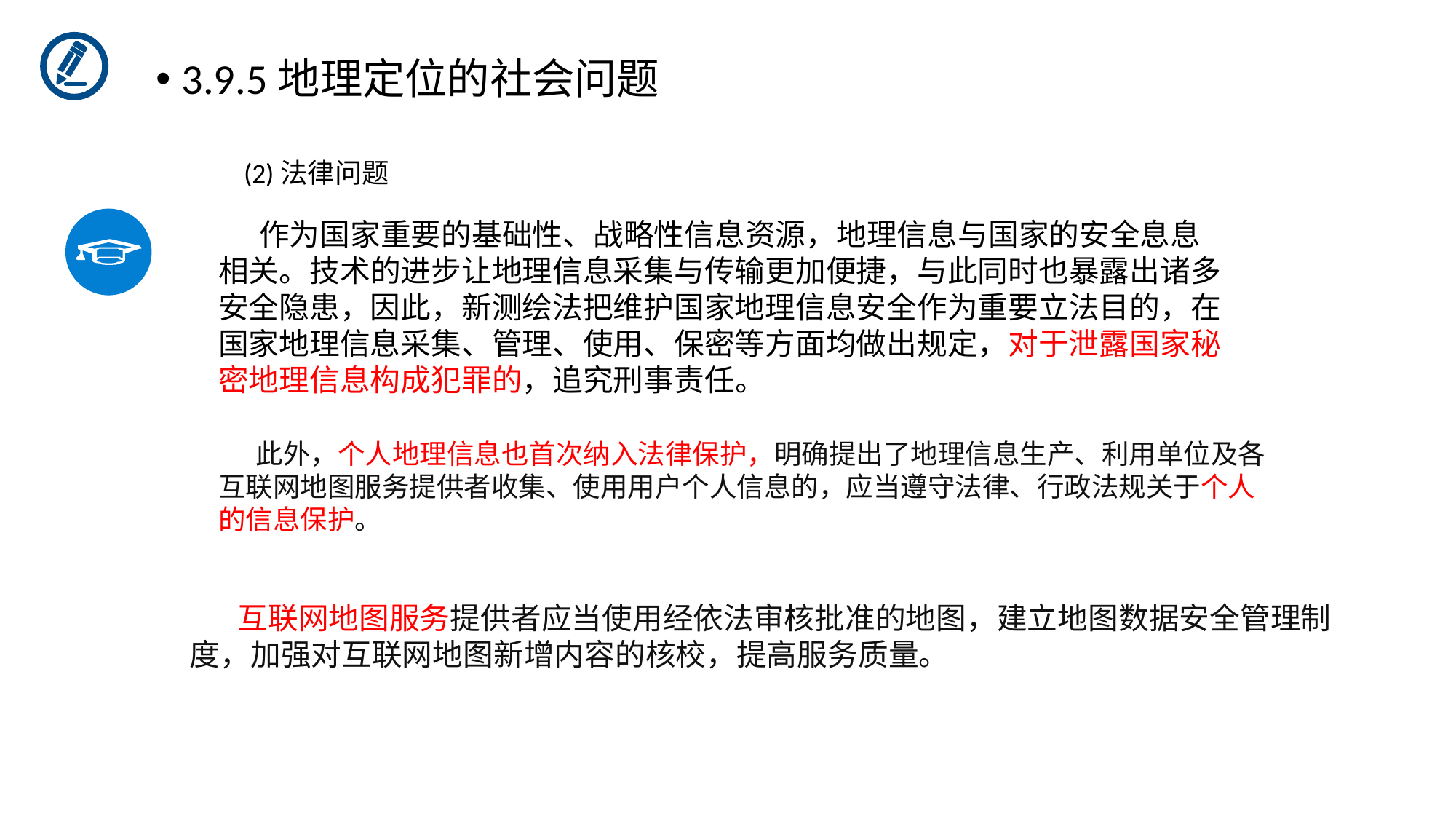

3.9.5地理定位的社会问题
(2)法律问题

     作为国家重要的基础性、战略性信息资源，地理信息与国家的安全息息相关。技术的进步让地理信息采集与传输更加便捷，与此同时也暴露出诸多安全隐患，因此，新测绘法把维护国家地理信息安全作为重要立法目的，在国家地理信息采集、管理、使用、保密等方面均做出规定，对于泄露国家秘密地理信息构成犯罪的，追究刑事责任。
     此外，个人地理信息也首次纳入法律保护，明确提出了地理信息生产、利用单位及各互联网地图服务提供者收集、使用用户个人信息的，应当遵守法律、行政法规关于个人的信息保护。
      互联网地图服务提供者应当使用经依法审核批准的地图，建立地图数据安全管理制度，加强对互联网地图新增内容的核校，提高服务质量。